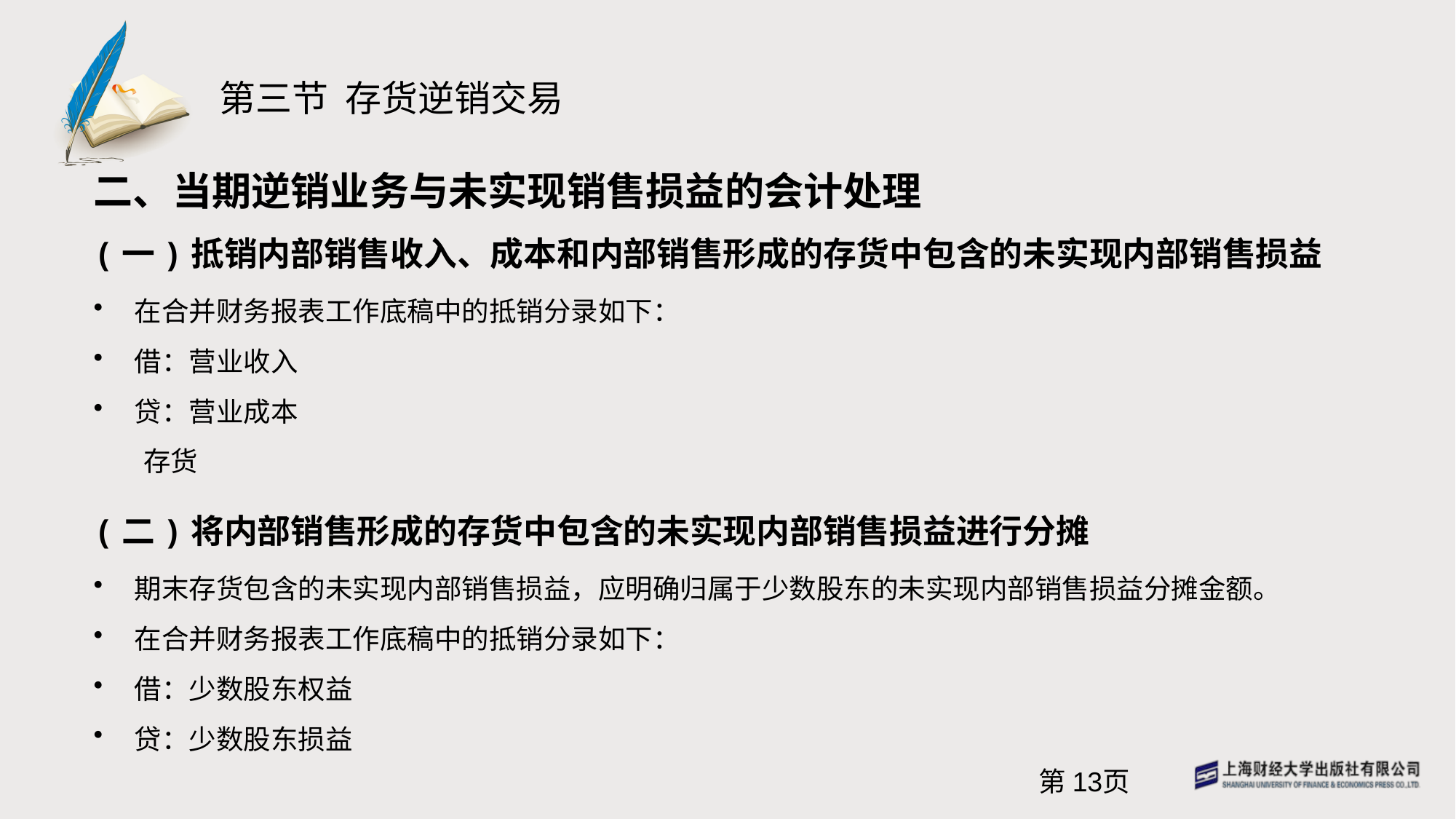

# 第三节  存货逆销交易
二、当期逆销业务与未实现销售损益的会计处理
(一)抵销内部销售收入、成本和内部销售形成的存货中包含的未实现内部销售损益
在合并财务报表工作底稿中的抵销分录如下：
借：营业收入
贷：营业成本
       存货
(二)将内部销售形成的存货中包含的未实现内部销售损益进行分摊
期末存货包含的未实现内部销售损益，应明确归属于少数股东的未实现内部销售损益分摊金额。
在合并财务报表工作底稿中的抵销分录如下：
借：少数股东权益
贷：少数股东损益

13